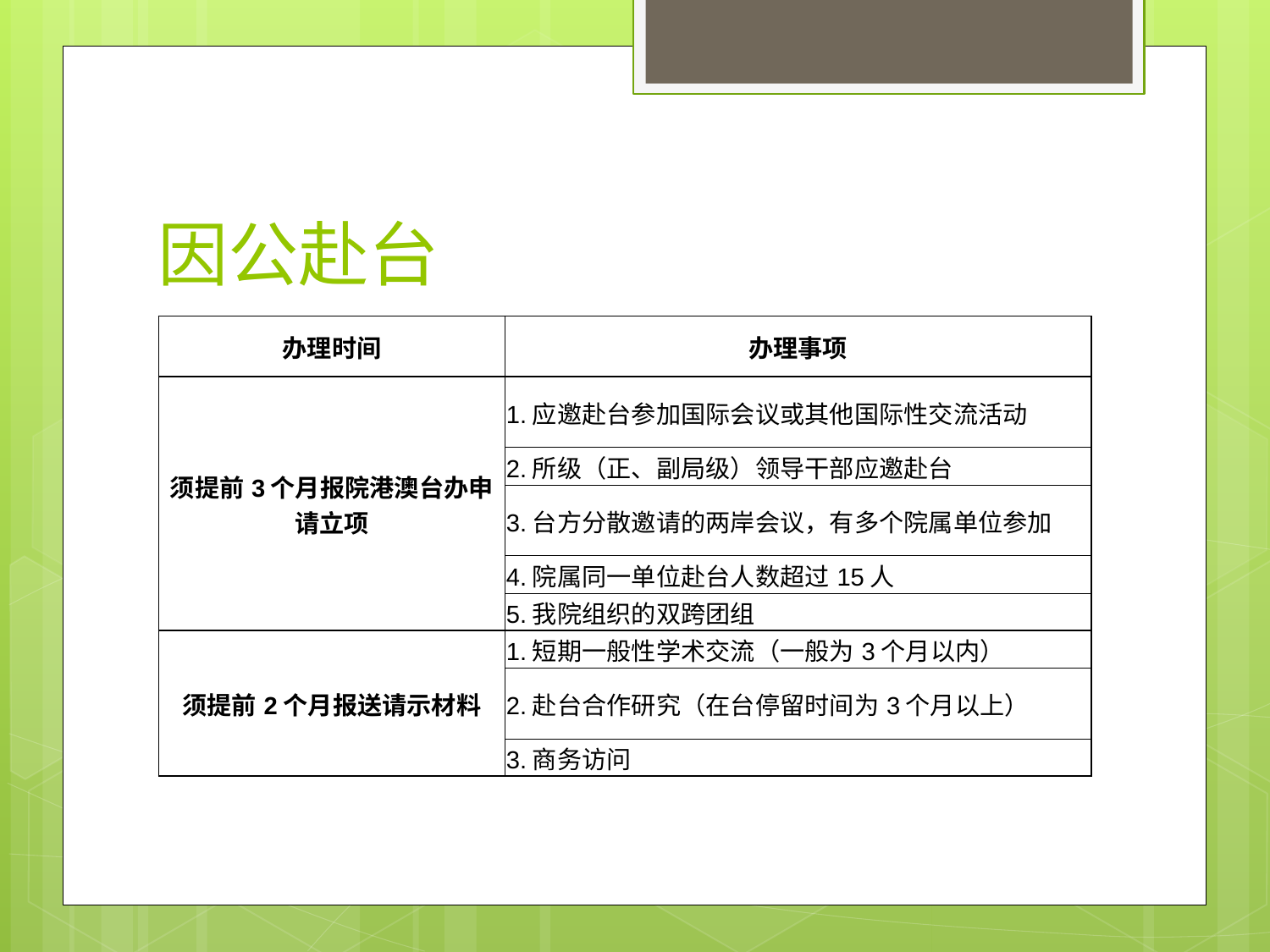

# 因公赴台
| 办理时间 | 办理事项 |
| --- | --- |
| 须提前3个月报院港澳台办申请立项 | 1.应邀赴台参加国际会议或其他国际性交流活动 |
|  | 2.所级（正、副局级）领导干部应邀赴台 |
|  | 3.台方分散邀请的两岸会议，有多个院属单位参加 |
|  | 4.院属同一单位赴台人数超过15人 |
|  | 5.我院组织的双跨团组 |
| 须提前2个月报送请示材料 | 1.短期一般性学术交流（一般为3个月以内） |
|  | 2.赴台合作研究（在台停留时间为3个月以上） |
|  | 3.商务访问 |